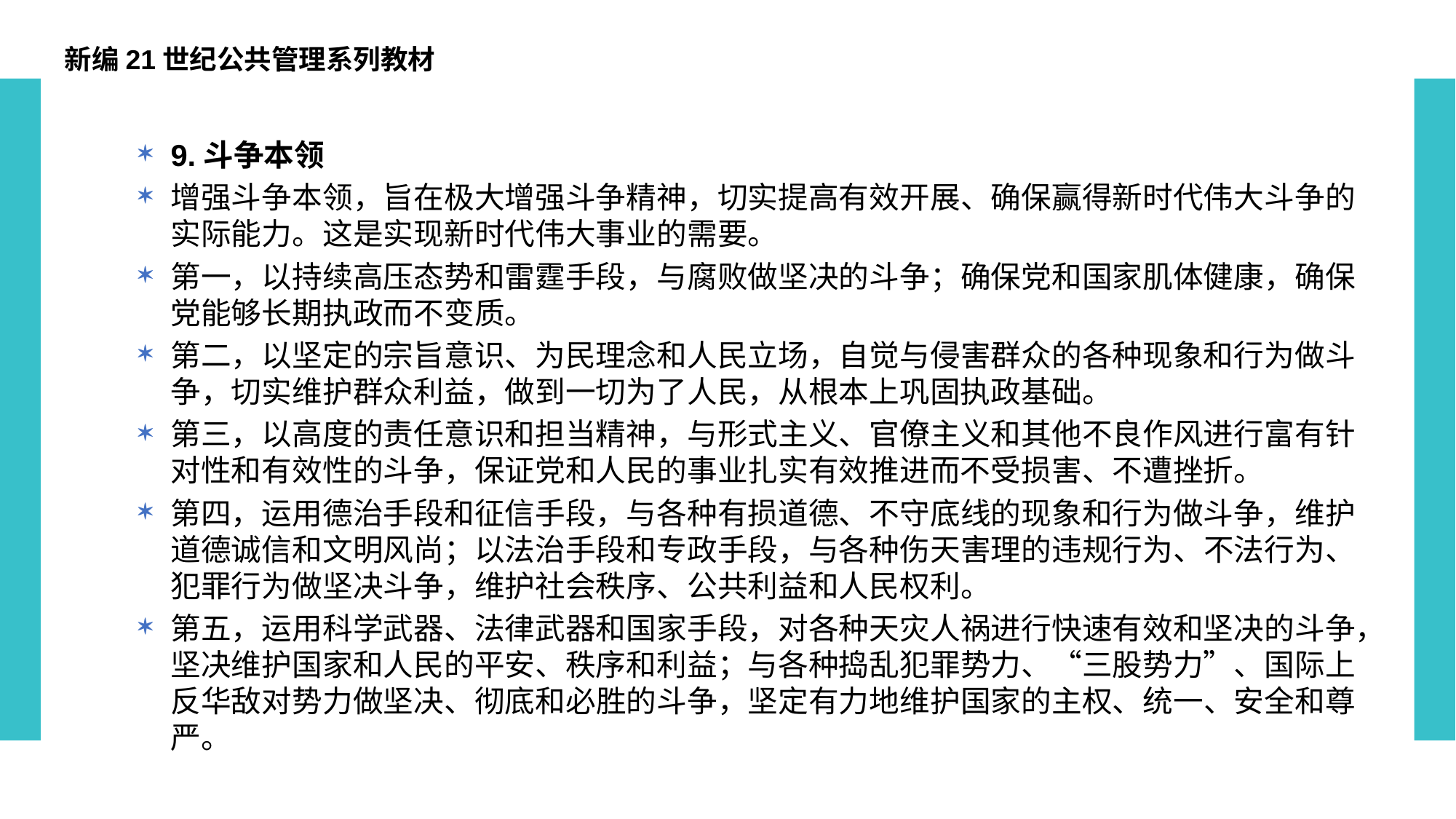

新编21世纪公共管理系列教材
9.斗争本领
增强斗争本领，旨在极大增强斗争精神，切实提高有效开展、确保赢得新时代伟大斗争的实际能力。这是实现新时代伟大事业的需要。
第一，以持续高压态势和雷霆手段，与腐败做坚决的斗争；确保党和国家肌体健康，确保党能够长期执政而不变质。
第二，以坚定的宗旨意识、为民理念和人民立场，自觉与侵害群众的各种现象和行为做斗争，切实维护群众利益，做到一切为了人民，从根本上巩固执政基础。
第三，以高度的责任意识和担当精神，与形式主义、官僚主义和其他不良作风进行富有针对性和有效性的斗争，保证党和人民的事业扎实有效推进而不受损害、不遭挫折。
第四，运用德治手段和征信手段，与各种有损道德、不守底线的现象和行为做斗争，维护道德诚信和文明风尚；以法治手段和专政手段，与各种伤天害理的违规行为、不法行为、犯罪行为做坚决斗争，维护社会秩序、公共利益和人民权利。
第五，运用科学武器、法律武器和国家手段，对各种天灾人祸进行快速有效和坚决的斗争，坚决维护国家和人民的平安、秩序和利益；与各种捣乱犯罪势力、“三股势力”、国际上反华敌对势力做坚决、彻底和必胜的斗争，坚定有力地维护国家的主权、统一、安全和尊严。